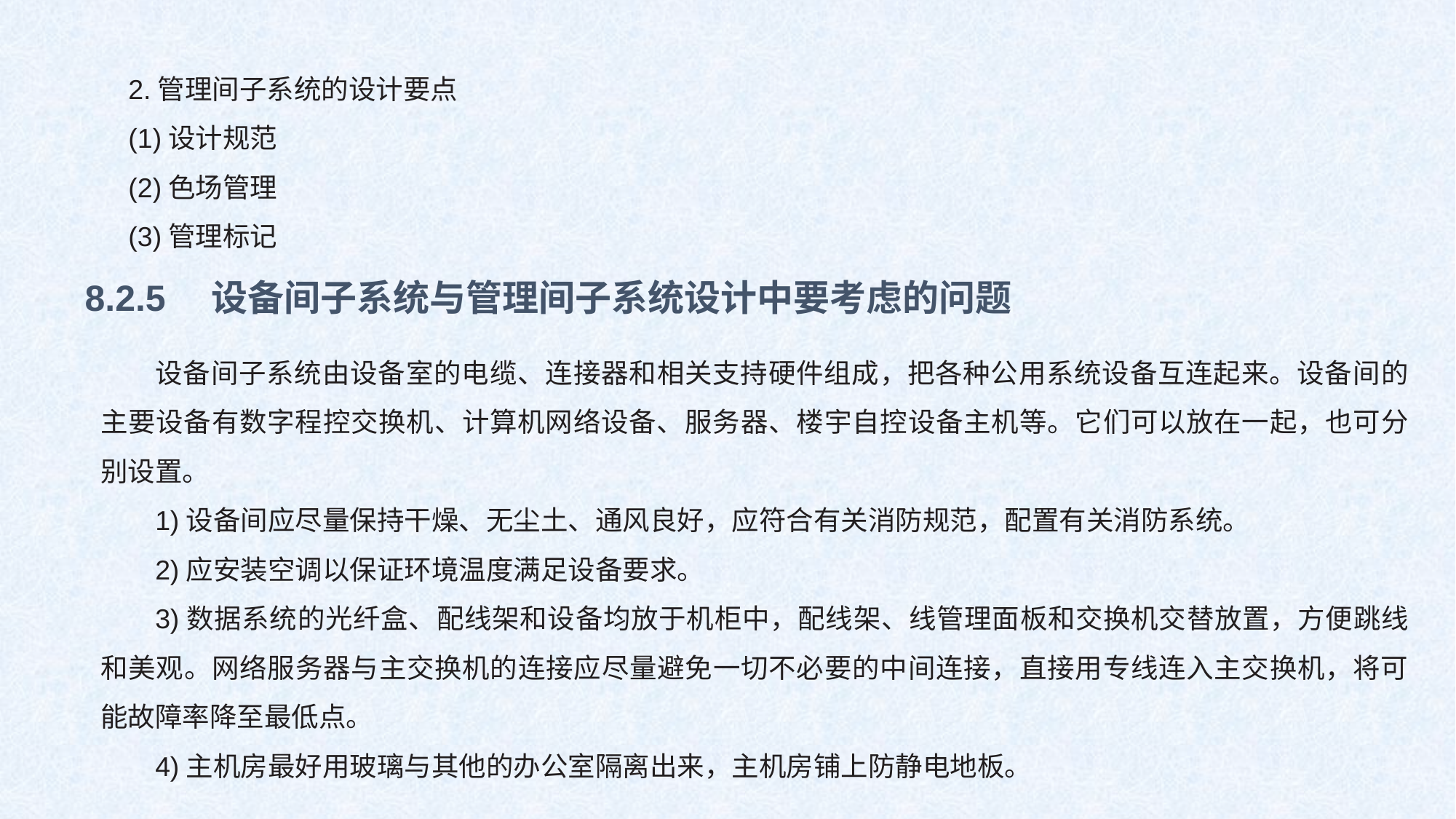

2.管理间子系统的设计要点
(1)设计规范
(2)色场管理
(3)管理标记
8.2.5　设备间子系统与管理间子系统设计中要考虑的问题
设备间子系统由设备室的电缆、连接器和相关支持硬件组成，把各种公用系统设备互连起来。设备间的主要设备有数字程控交换机、计算机网络设备、服务器、楼宇自控设备主机等。它们可以放在一起，也可分别设置。
1)设备间应尽量保持干燥、无尘土、通风良好，应符合有关消防规范，配置有关消防系统。
2)应安装空调以保证环境温度满足设备要求。
3)数据系统的光纤盒、配线架和设备均放于机柜中，配线架、线管理面板和交换机交替放置，方便跳线和美观。网络服务器与主交换机的连接应尽量避免一切不必要的中间连接，直接用专线连入主交换机，将可能故障率降至最低点。
4)主机房最好用玻璃与其他的办公室隔离出来，主机房铺上防静电地板。